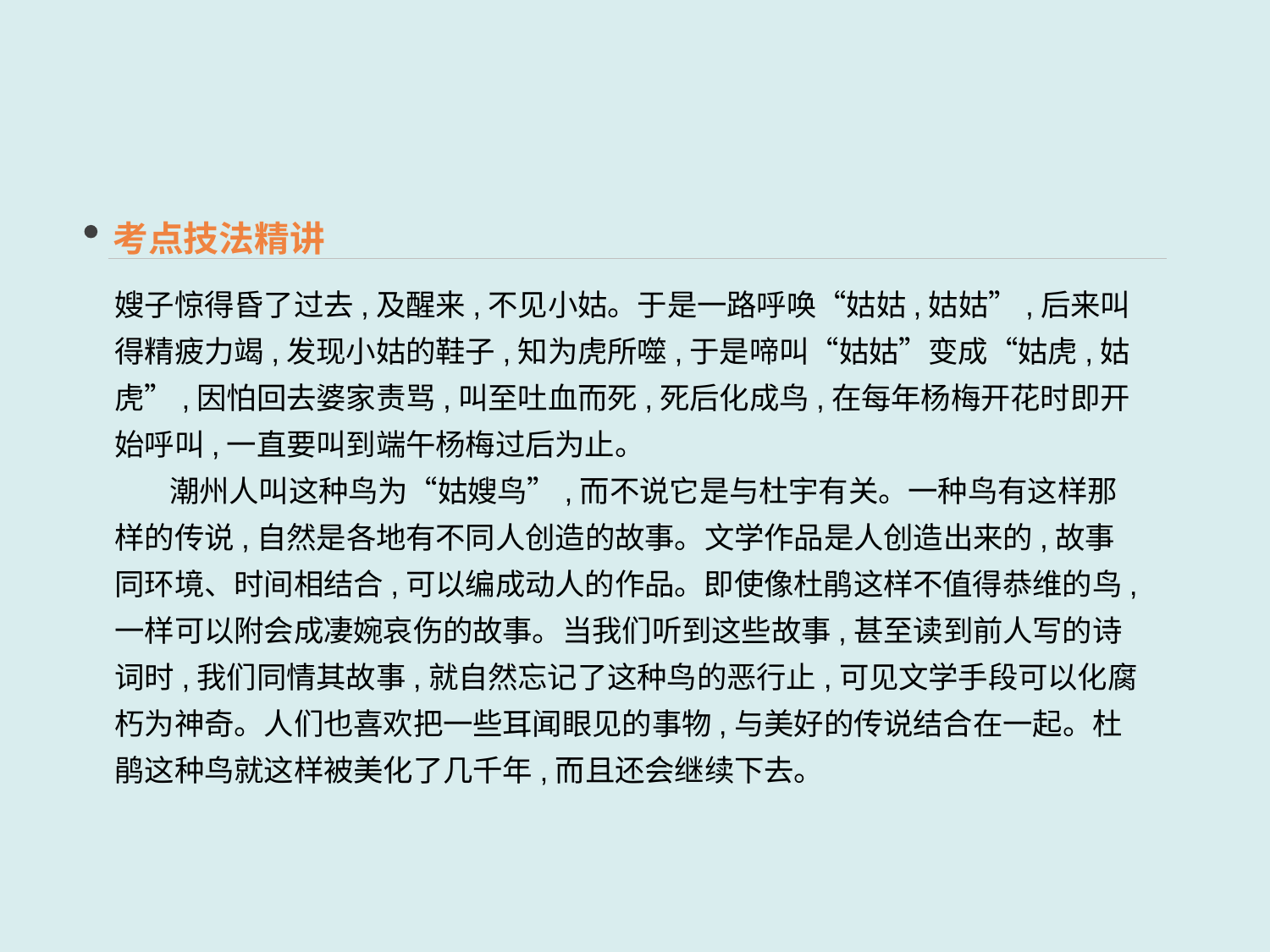

考点技法精讲

嫂子惊得昏了过去,及醒来,不见小姑。于是一路呼唤“姑姑,姑姑”,后来叫得精疲力竭,发现小姑的鞋子,知为虎所噬,于是啼叫“姑姑”变成“姑虎,姑虎”,因怕回去婆家责骂,叫至吐血而死,死后化成鸟,在每年杨梅开花时即开始呼叫,一直要叫到端午杨梅过后为止。
       潮州人叫这种鸟为“姑嫂鸟”,而不说它是与杜宇有关。一种鸟有这样那样的传说,自然是各地有不同人创造的故事。文学作品是人创造出来的,故事同环境、时间相结合,可以编成动人的作品。即使像杜鹃这样不值得恭维的鸟,一样可以附会成凄婉哀伤的故事。当我们听到这些故事,甚至读到前人写的诗词时,我们同情其故事,就自然忘记了这种鸟的恶行止,可见文学手段可以化腐朽为神奇。人们也喜欢把一些耳闻眼见的事物,与美好的传说结合在一起。杜鹃这种鸟就这样被美化了几千年,而且还会继续下去。